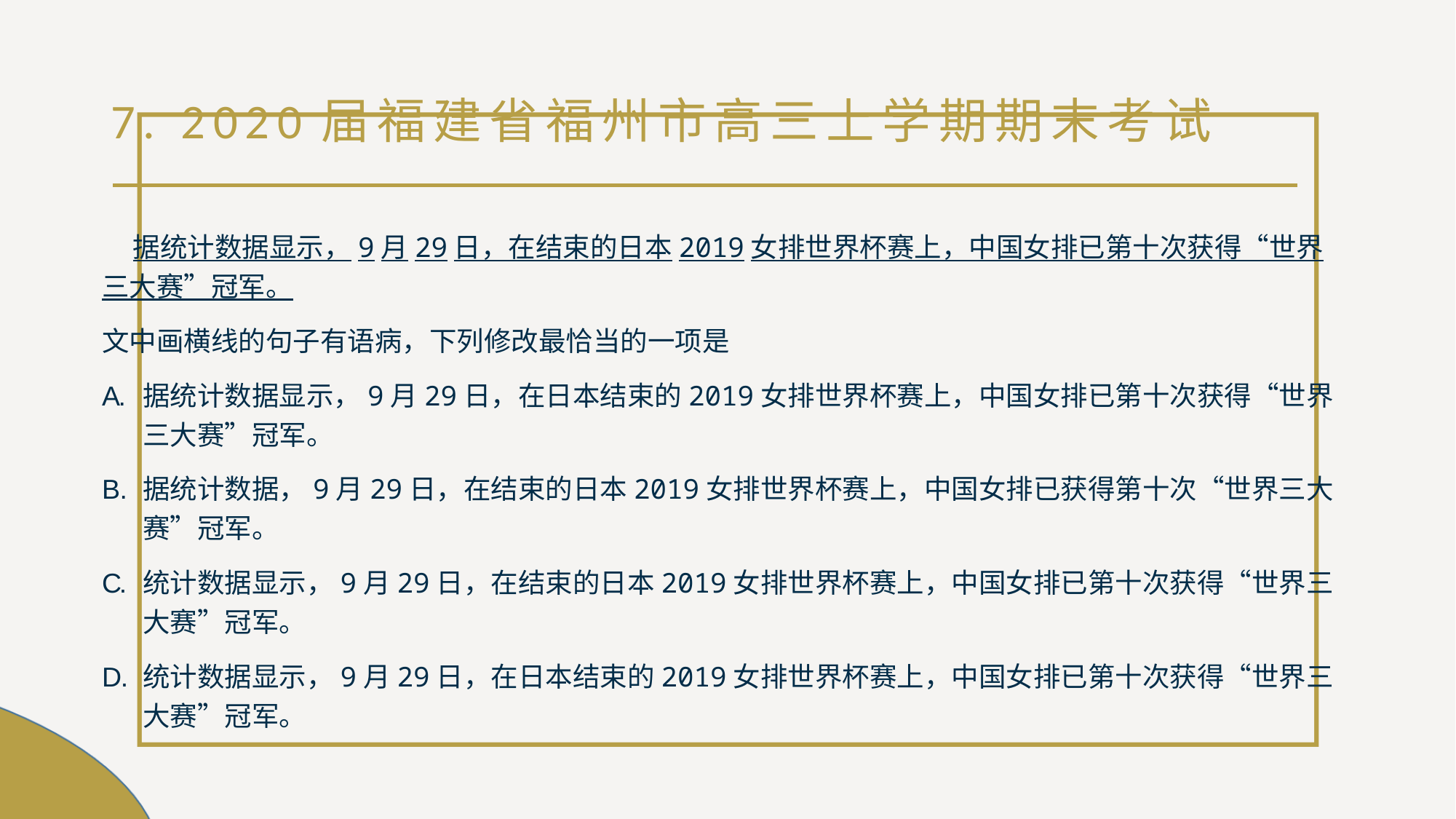

# 7. 2020届福建省福州市高三上学期期末考试
    据统计数据显示，9月29日，在结束的日本2019女排世界杯赛上，中国女排已第十次获得“世界三大赛”冠军。
文中画横线的句子有语病，下列修改最恰当的一项是
据统计数据显示，9月29日，在日本结束的2019女排世界杯赛上，中国女排已第十次获得“世界三大赛”冠军。
据统计数据，9月29日，在结束的日本2019女排世界杯赛上，中国女排已获得第十次“世界三大赛”冠军。
统计数据显示，9月29日，在结束的日本2019女排世界杯赛上，中国女排已第十次获得“世界三大赛”冠军。
统计数据显示，9月29日，在日本结束的2019女排世界杯赛上，中国女排已第十次获得“世界三大赛”冠军。